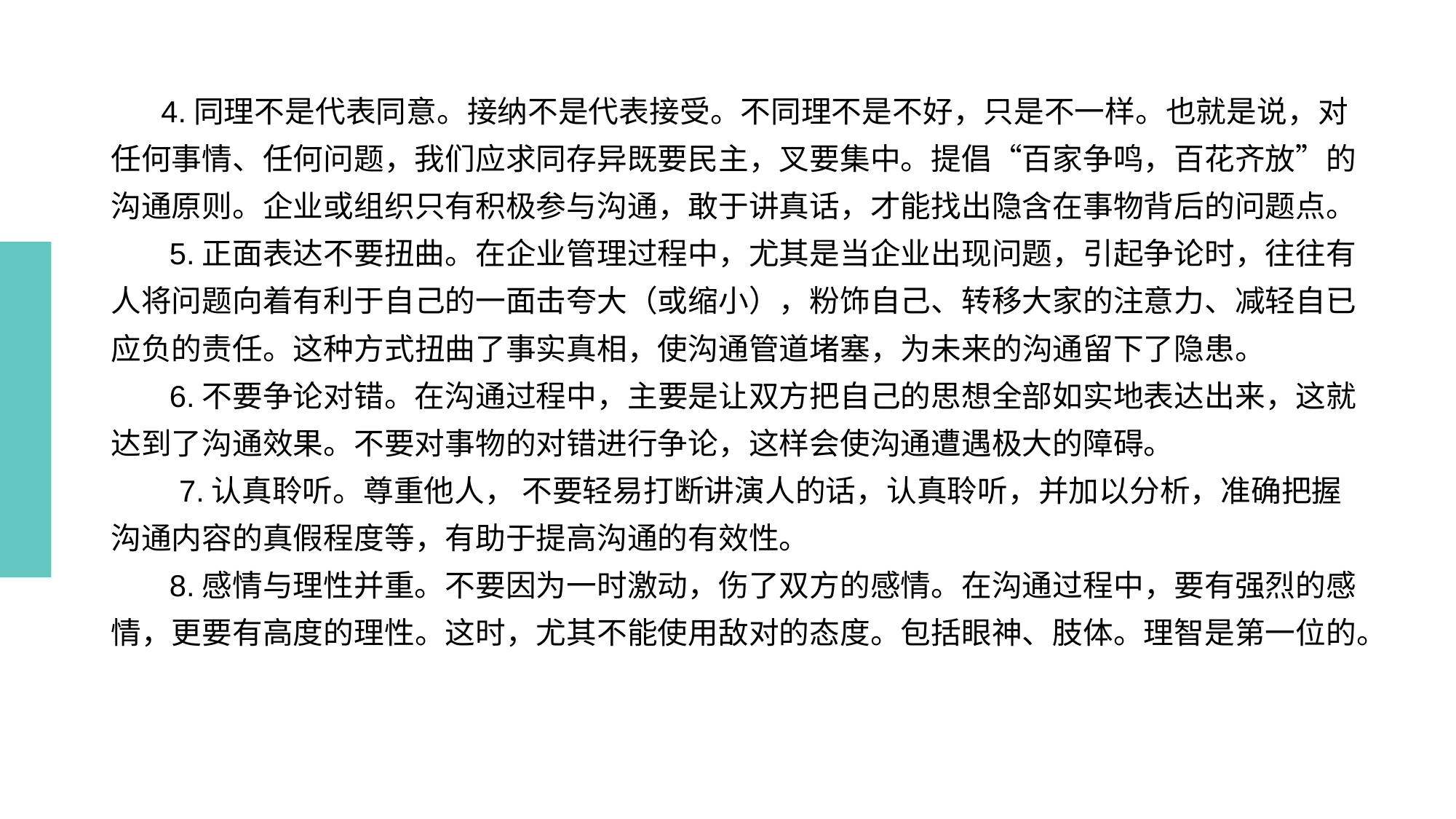

# 4.同理不是代表同意。接纳不是代表接受。不同理不是不好，只是不一样。也就是说，对任何事情、任何问题，我们应求同存异既要民主，叉要集中。提倡“百家争鸣，百花齐放”的沟通原则。企业或组织只有积极参与沟通，敢于讲真话，才能找出隐含在事物背后的问题点。
       5.正面表达不要扭曲。在企业管理过程中，尤其是当企业出现问题，引起争论时，往往有人将问题向着有利于自己的一面击夸大（或缩小），粉饰自己、转移大家的注意力、减轻自已应负的责任。这种方式扭曲了事实真相，使沟通管道堵塞，为未来的沟通留下了隐患。
       6.不要争论对错。在沟通过程中，主要是让双方把自己的思想全部如实地表达出来，这就达到了沟通效果。不要对事物的对错进行争论，这样会使沟通遭遇极大的障碍。
　　7.认真聆听。尊重他人， 不要轻易打断讲演人的话，认真聆听，并加以分析，准确把握沟通内容的真假程度等，有助于提高沟通的有效性。
       8.感情与理性并重。不要因为一时激动，伤了双方的感情。在沟通过程中，要有强烈的感情，更要有高度的理性。这时，尤其不能使用敌对的态度。包括眼神、肢体。理智是第一位的。